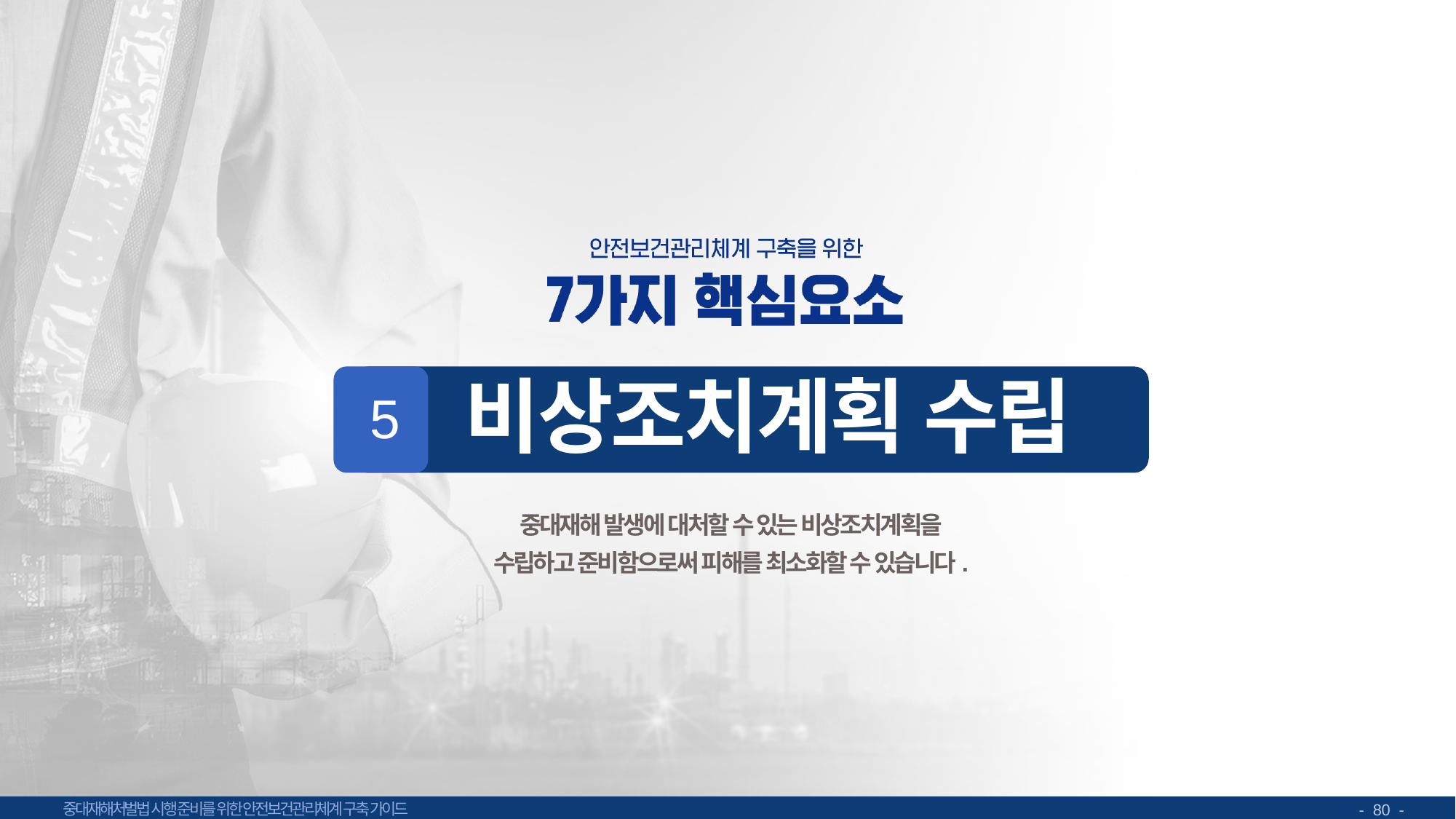

비상조치계획 수립

5
중대재해 발생에 대처할 수 있는 비상조치계획을
수립하고 준비함으로써 피해를 최소화할 수 있습니다.
-  80  -